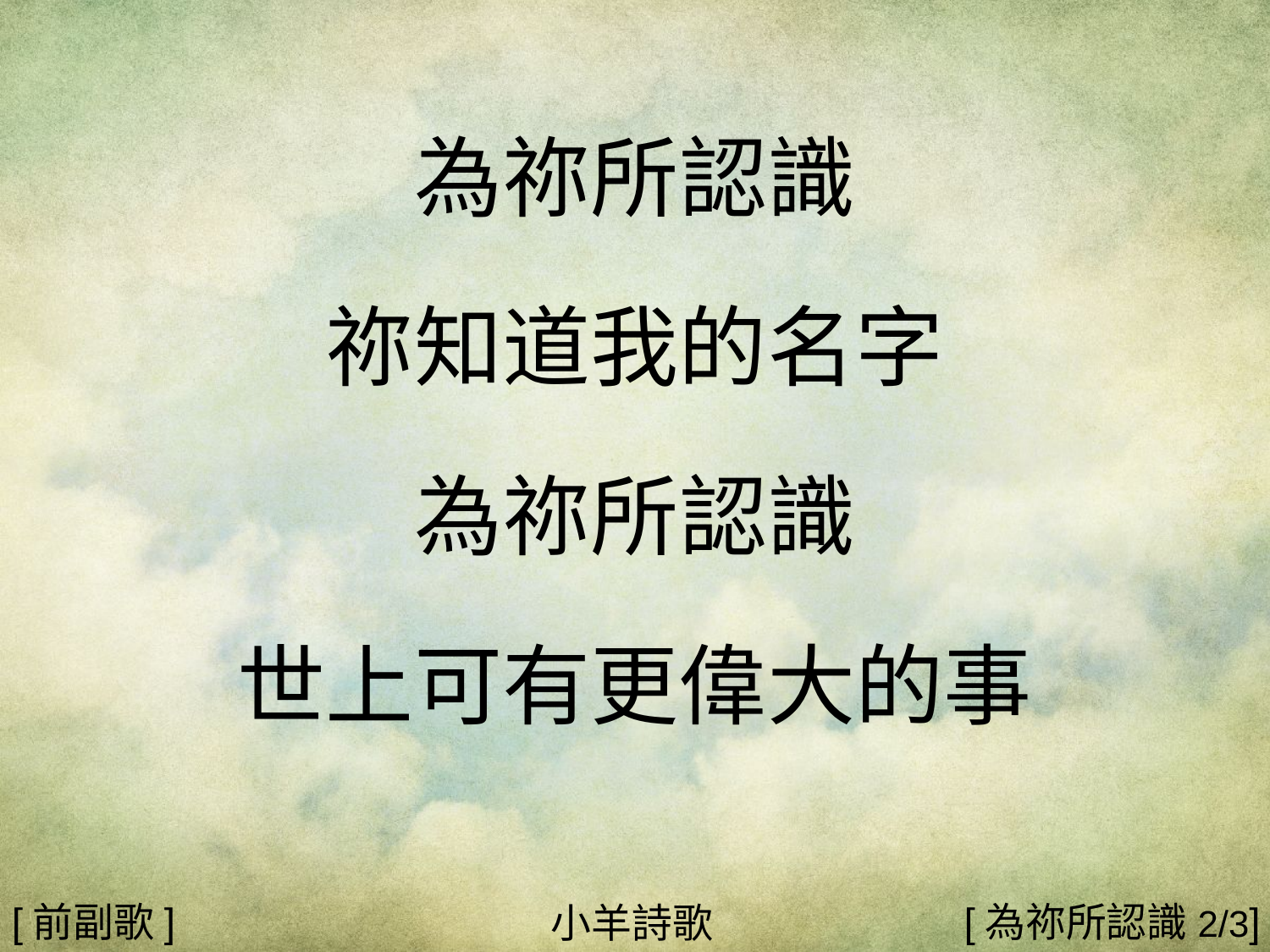

為祢所認識

祢知道我的名字

為祢所認識

世上可有更偉大的事
#

[前副歌]
[為祢所認識2/3]
小羊詩歌